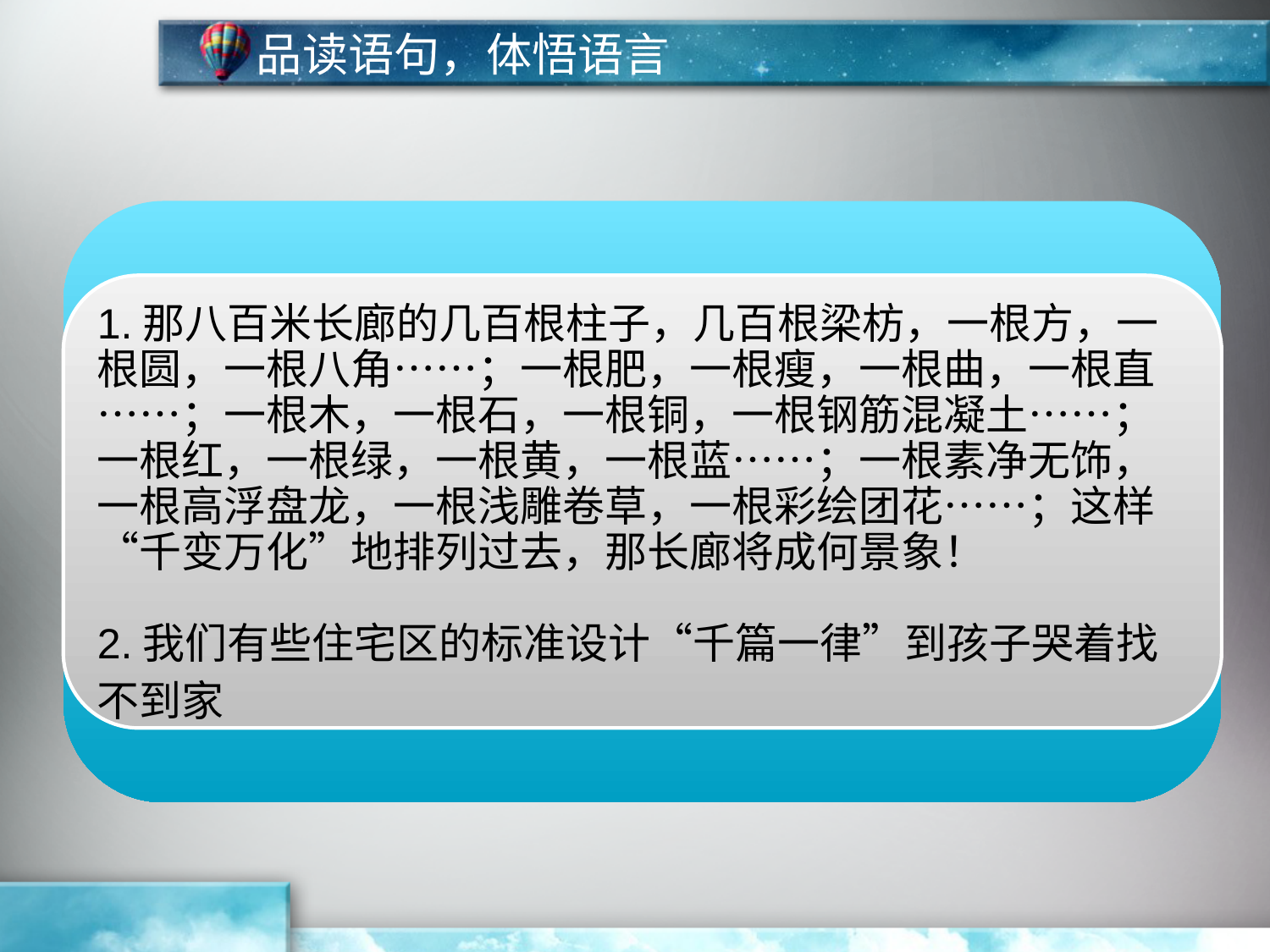

品读语句，体悟语言

1.那八百米长廊的几百根柱子，几百根梁枋，一根方，一根圆，一根八角……；一根肥，一根瘦，一根曲，一根直……；一根木，一根石，一根铜，一根钢筋混凝土……；一根红，一根绿，一根黄，一根蓝……；一根素净无饰，一根高浮盘龙，一根浅雕卷草，一根彩绘团花……；这样“千变万化”地排列过去，那长廊将成何景象！

2.我们有些住宅区的标准设计“千篇一律”到孩子哭着找不到家